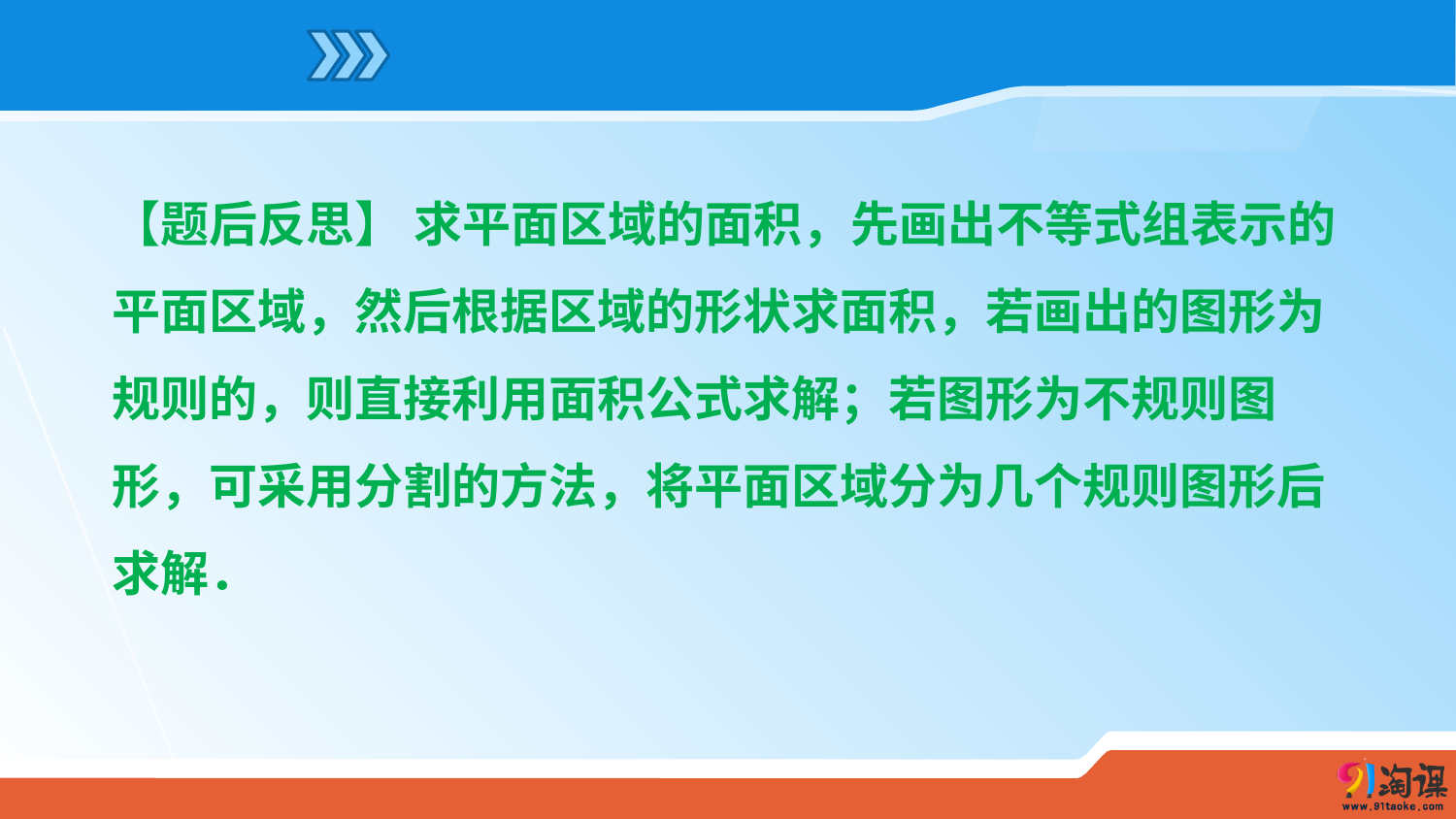

【题后反思】 求平面区域的面积，先画出不等式组表示的平面区域，然后根据区域的形状求面积，若画出的图形为规则的，则直接利用面积公式求解；若图形为不规则图形，可采用分割的方法，将平面区域分为几个规则图形后求解．